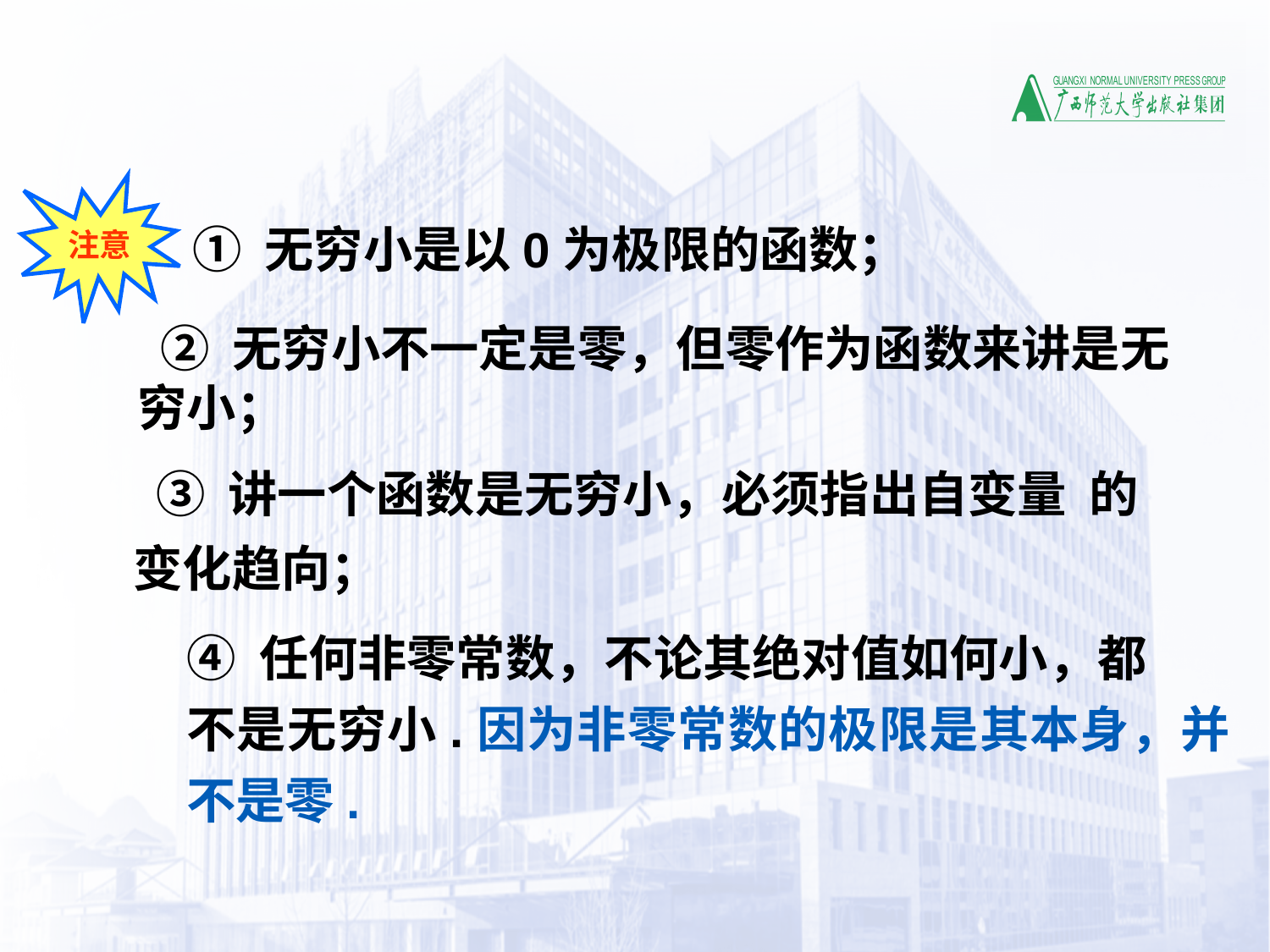

注意
① 无穷小是以0为极限的函数；
  ② 无穷小不一定是零，但零作为函数来讲是无穷小；
  ③ 讲一个函数是无穷小，必须指出自变量  的变化趋向；
④ 任何非零常数，不论其绝对值如何小，都
不是无穷小.因为非零常数的极限是其本身，并不是零.